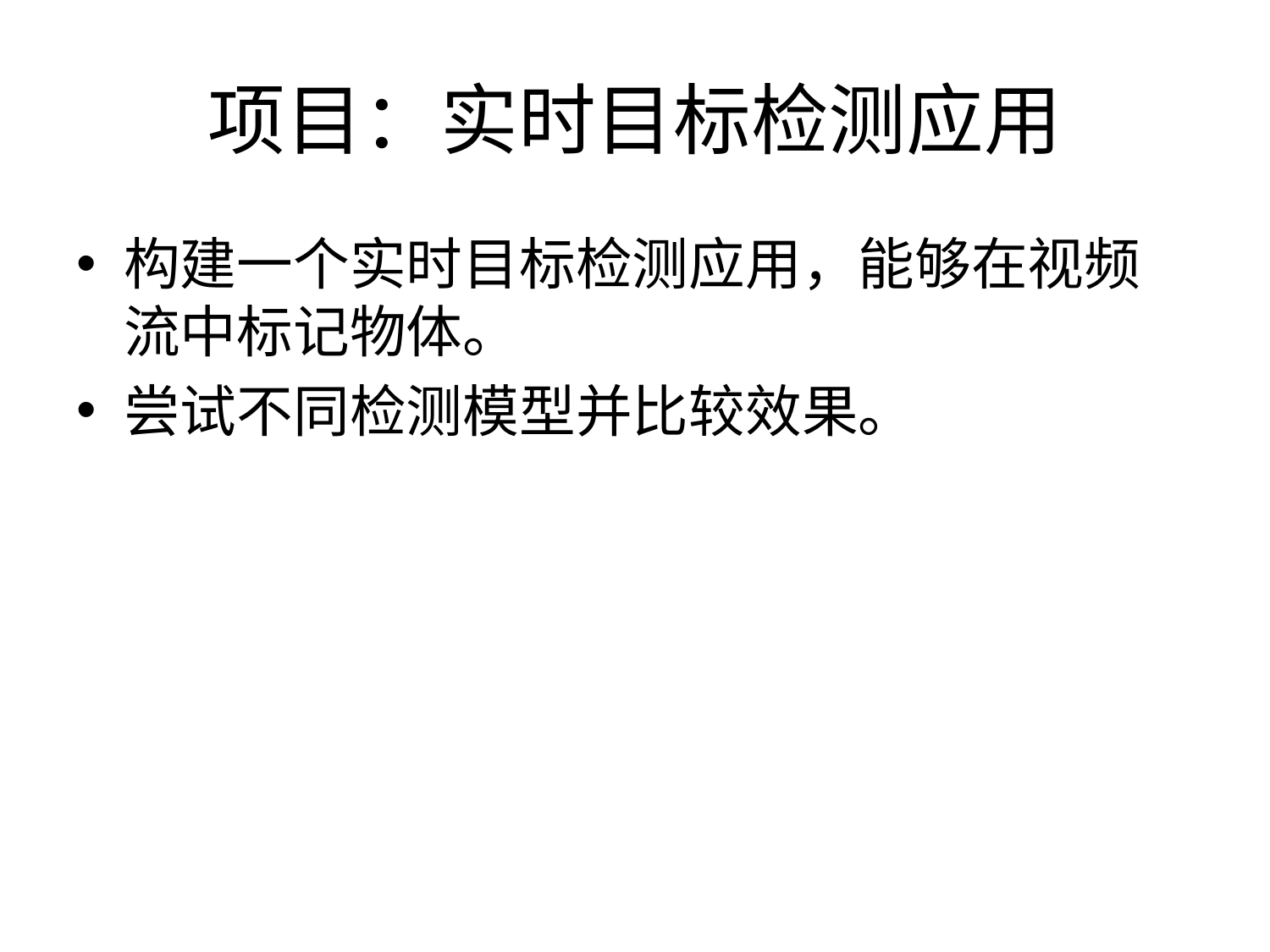

# 项目：实时目标检测应用
构建一个实时目标检测应用，能够在视频流中标记物体。
尝试不同检测模型并比较效果。